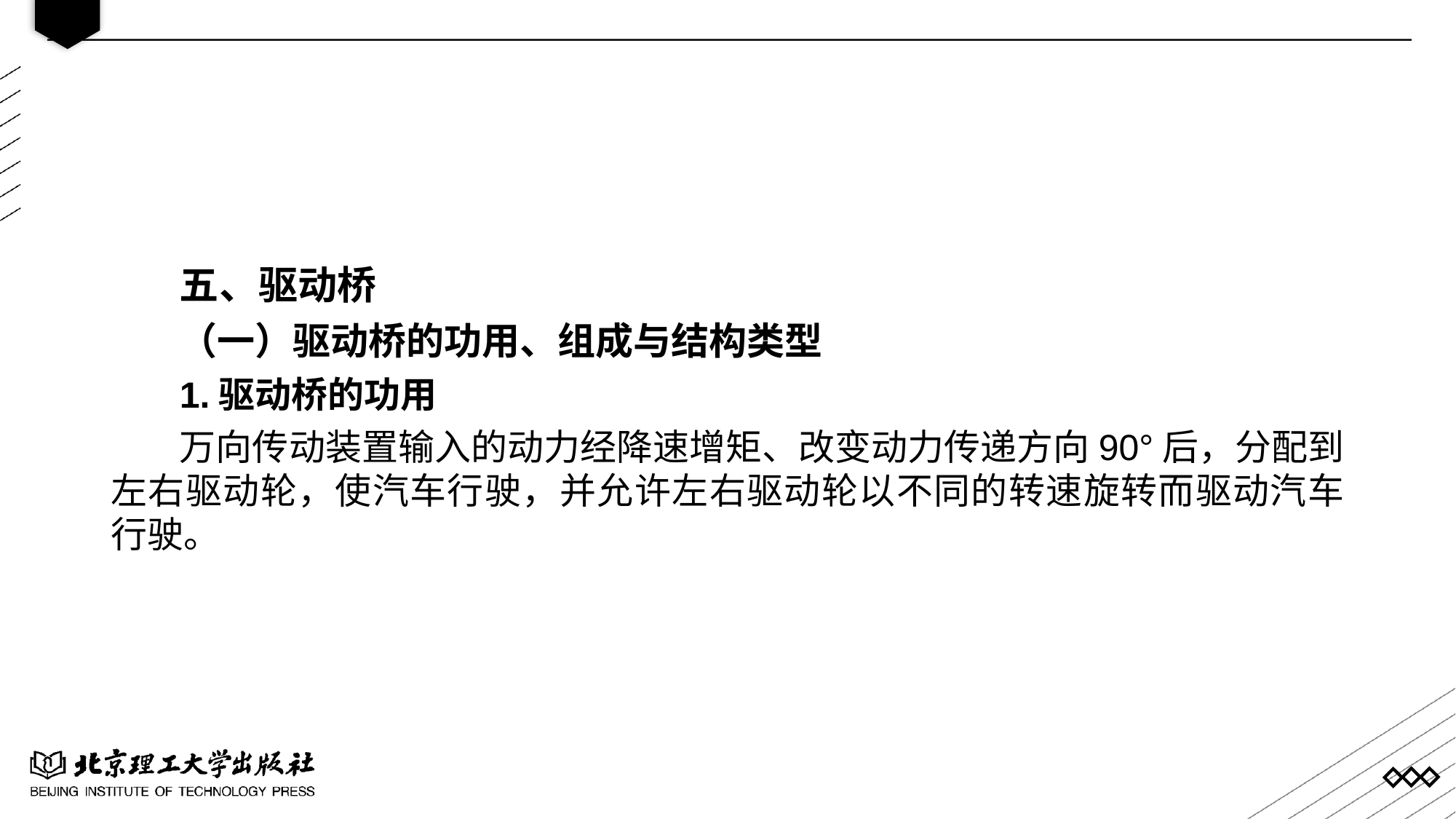

五、驱动桥
（一）驱动桥的功用、组成与结构类型
1.驱动桥的功用
万向传动装置输入的动力经降速增矩、改变动力传递方向90°后，分配到左右驱动轮，使汽车行驶，并允许左右驱动轮以不同的转速旋转而驱动汽车行驶。